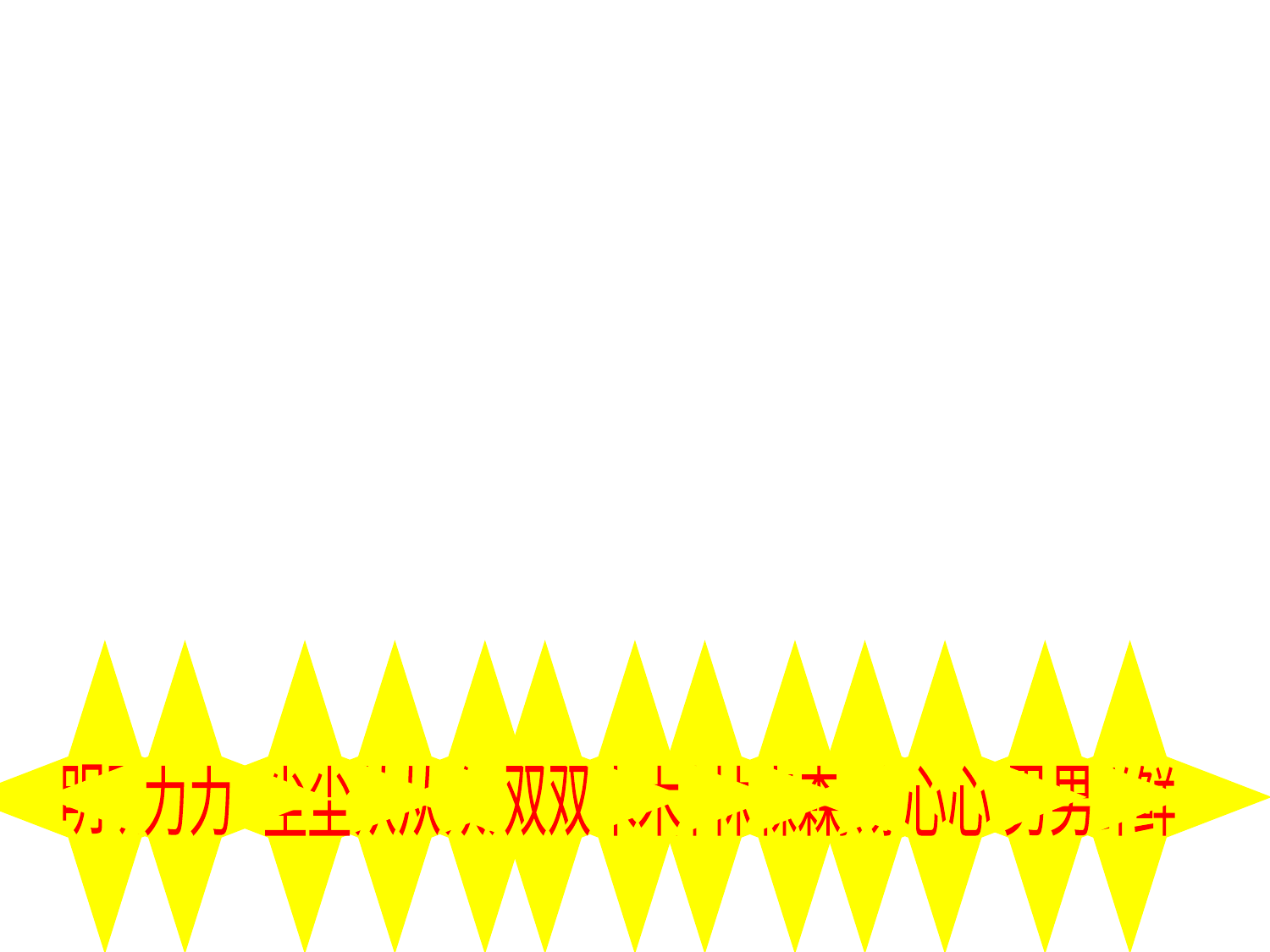

明明

力力

尘尘

从从

众众

双双

木木

林林

森森

条条

心心

男男

鲜鲜
17